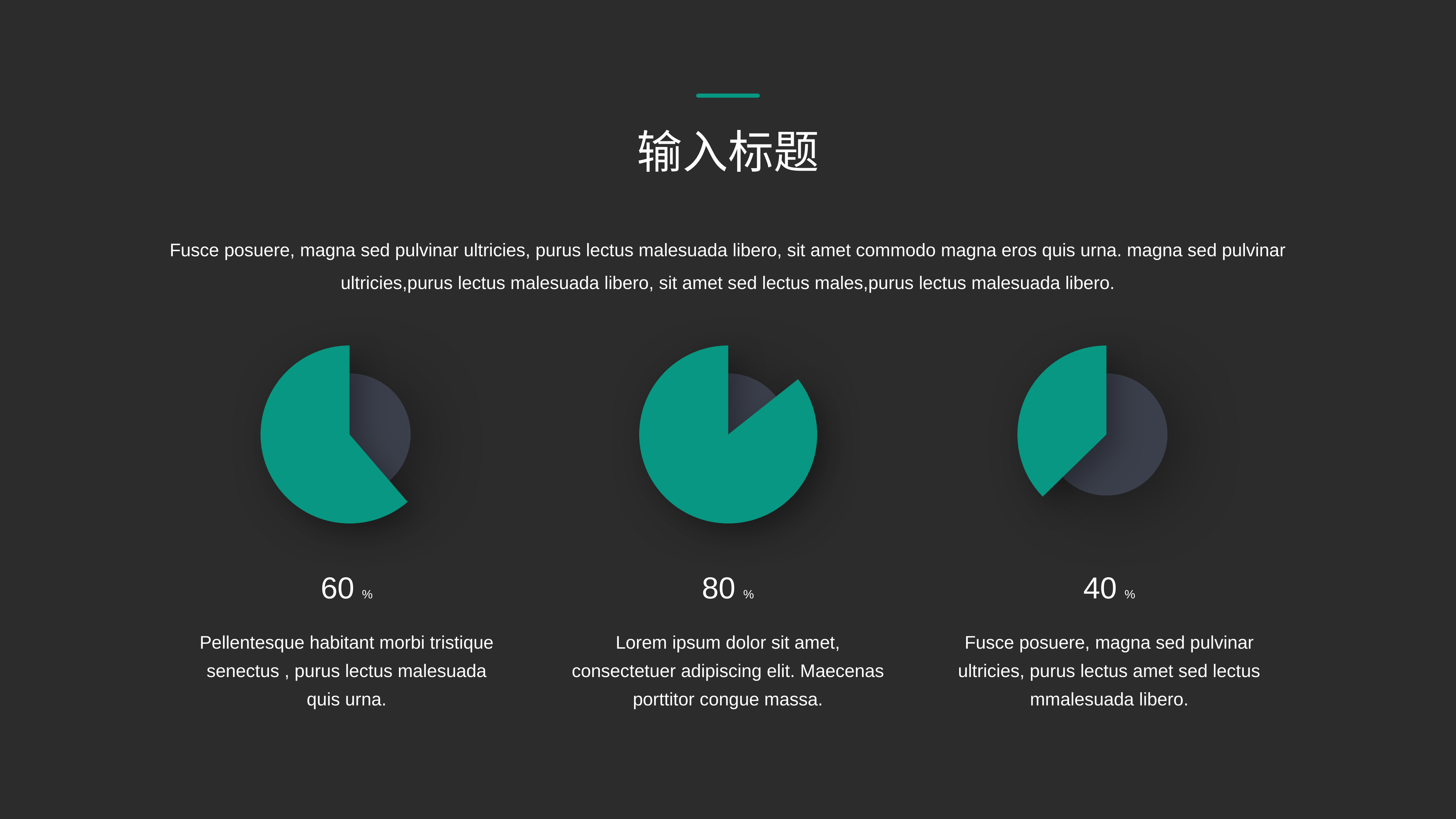

输入标题
Fusce posuere, magna sed pulvinar ultricies, purus lectus malesuada libero, sit amet commodo magna eros quis urna. magna sed pulvinar ultricies,purus lectus malesuada libero, sit amet sed lectus males,purus lectus malesuada libero.

60 %
80 %
40 %
Pellentesque habitant morbi tristique senectus , purus lectus malesuada quis urna.
Lorem ipsum dolor sit amet, consectetuer adipiscing elit. Maecenas porttitor congue massa.
Fusce posuere, magna sed pulvinar ultricies, purus lectus amet sed lectus mmalesuada libero.